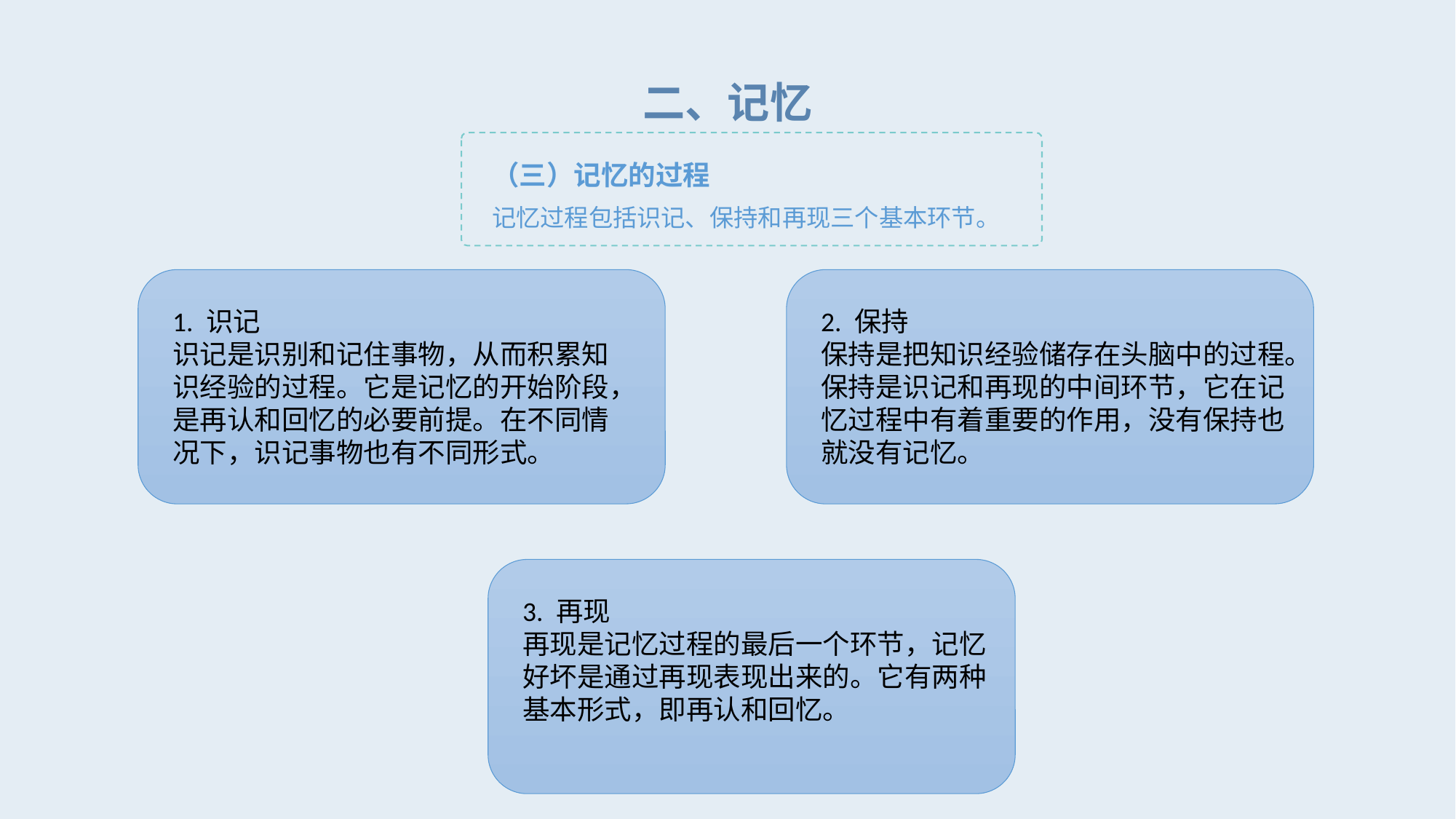

二、记忆

（三）记忆的过程
记忆过程包括识记、保持和再现三个基本环节。

1. 识记
识记是识别和记住事物，从而积累知识经验的过程。它是记忆的开始阶段，是再认和回忆的必要前提。在不同情况下，识记事物也有不同形式。
2. 保持
保持是把知识经验储存在头脑中的过程。保持是识记和再现的中间环节，它在记忆过程中有着重要的作用，没有保持也就没有记忆。

3. 再现
再现是记忆过程的最后一个环节，记忆好坏是通过再现表现出来的。它有两种基本形式，即再认和回忆。